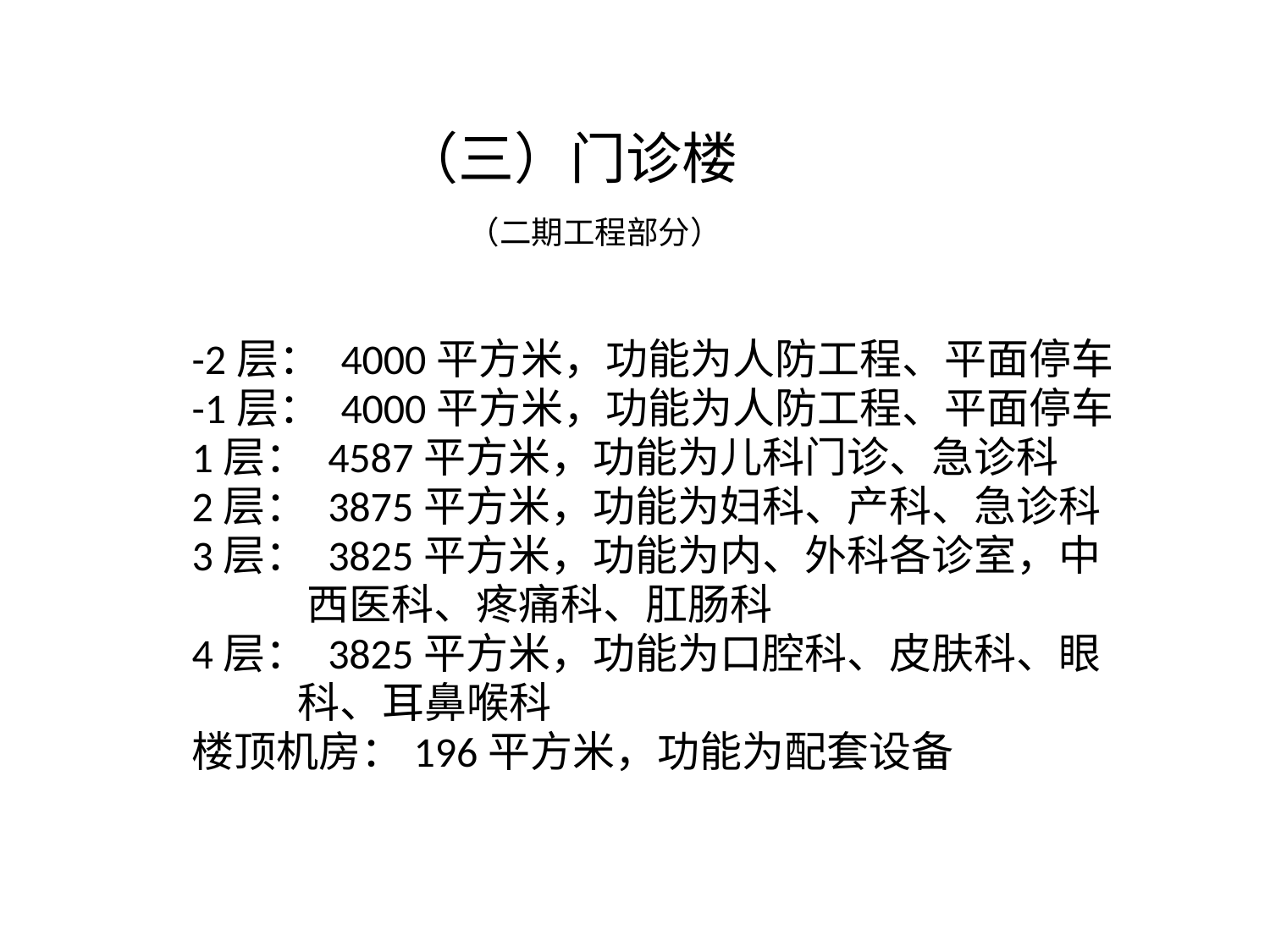

# （三）门诊楼
（二期工程部分）
-2层： 4000平方米，功能为人防工程、平面停车
-1层： 4000平方米，功能为人防工程、平面停车
1层： 4587平方米，功能为儿科门诊、急诊科
2层： 3875平方米，功能为妇科、产科、急诊科
3层： 3825平方米，功能为内、外科各诊室，中
           西医科、疼痛科、肛肠科
4层： 3825平方米，功能为口腔科、皮肤科、眼
          科、耳鼻喉科
楼顶机房：196平方米，功能为配套设备